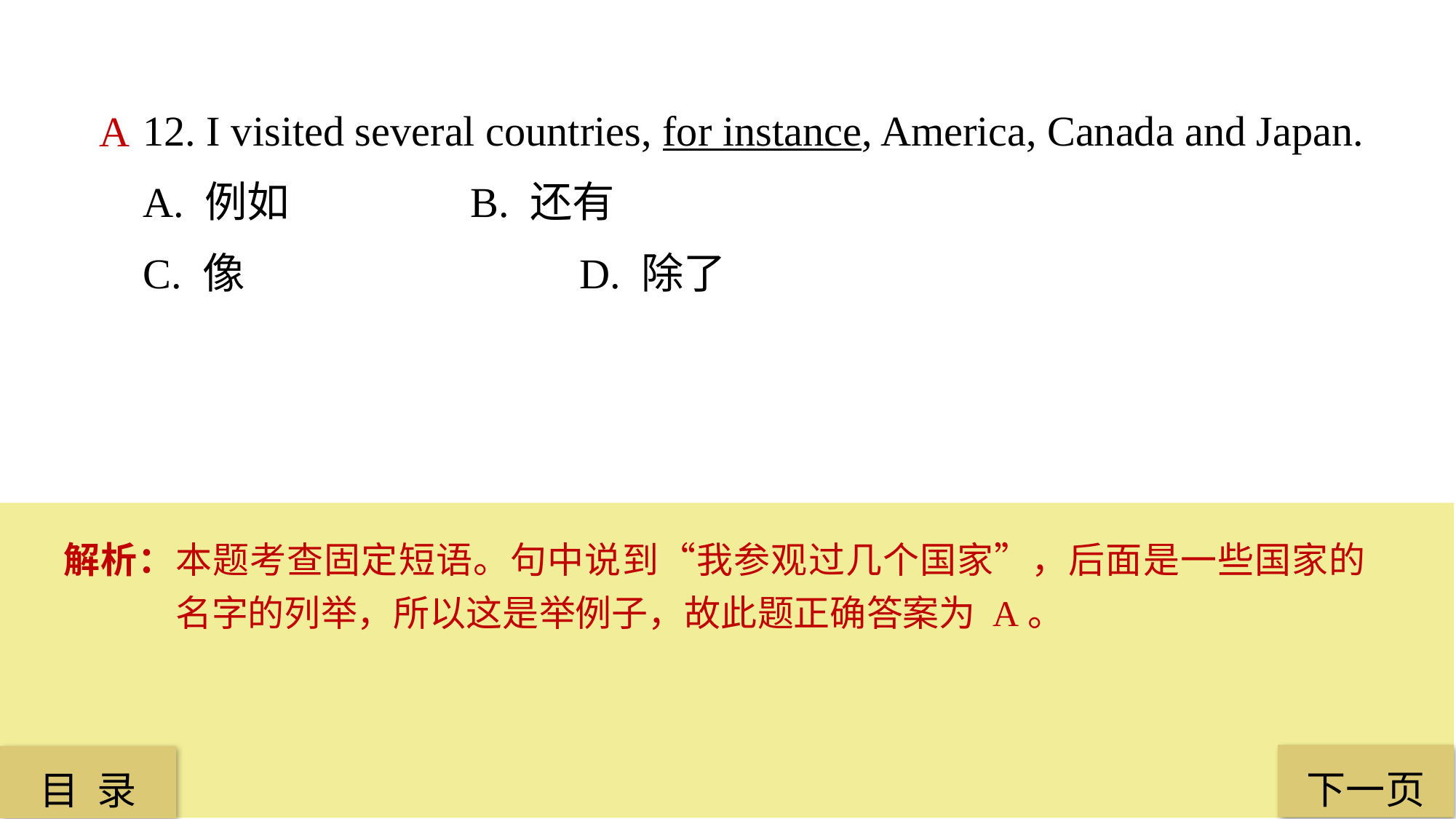

12. I visited several countries, for instance, America, Canada and Japan.
A. 例如 		B. 还有
C. 像 			D. 除了
A
解析：本题考查固定短语。句中说到“我参观过几个国家”，后面是一些国家的名字的列举，所以这是举例子，故此题正确答案为 A。